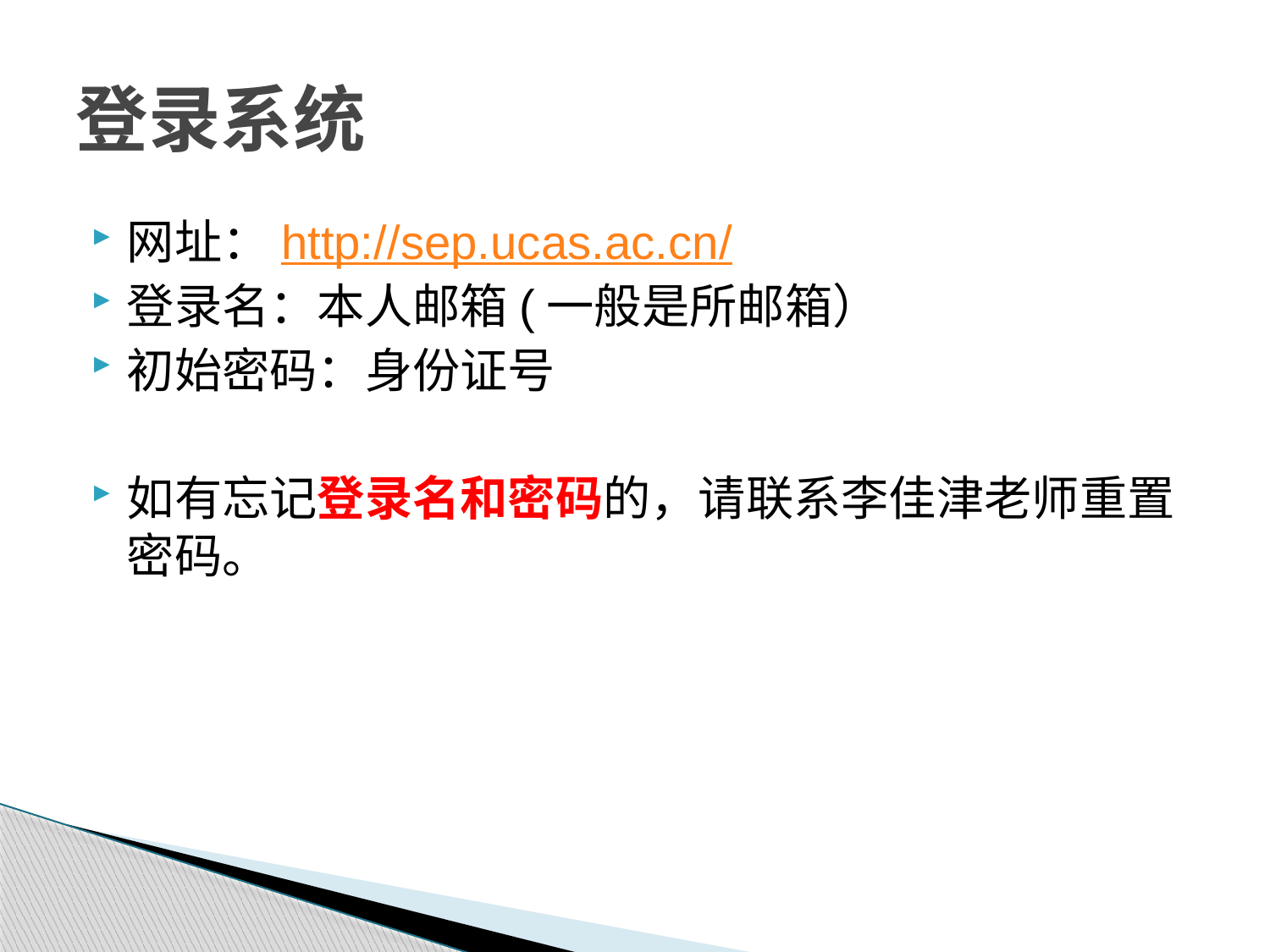

# 登录系统
网址：http://sep.ucas.ac.cn/
登录名：本人邮箱(一般是所邮箱）
初始密码：身份证号

如有忘记登录名和密码的，请联系李佳津老师重置密码。